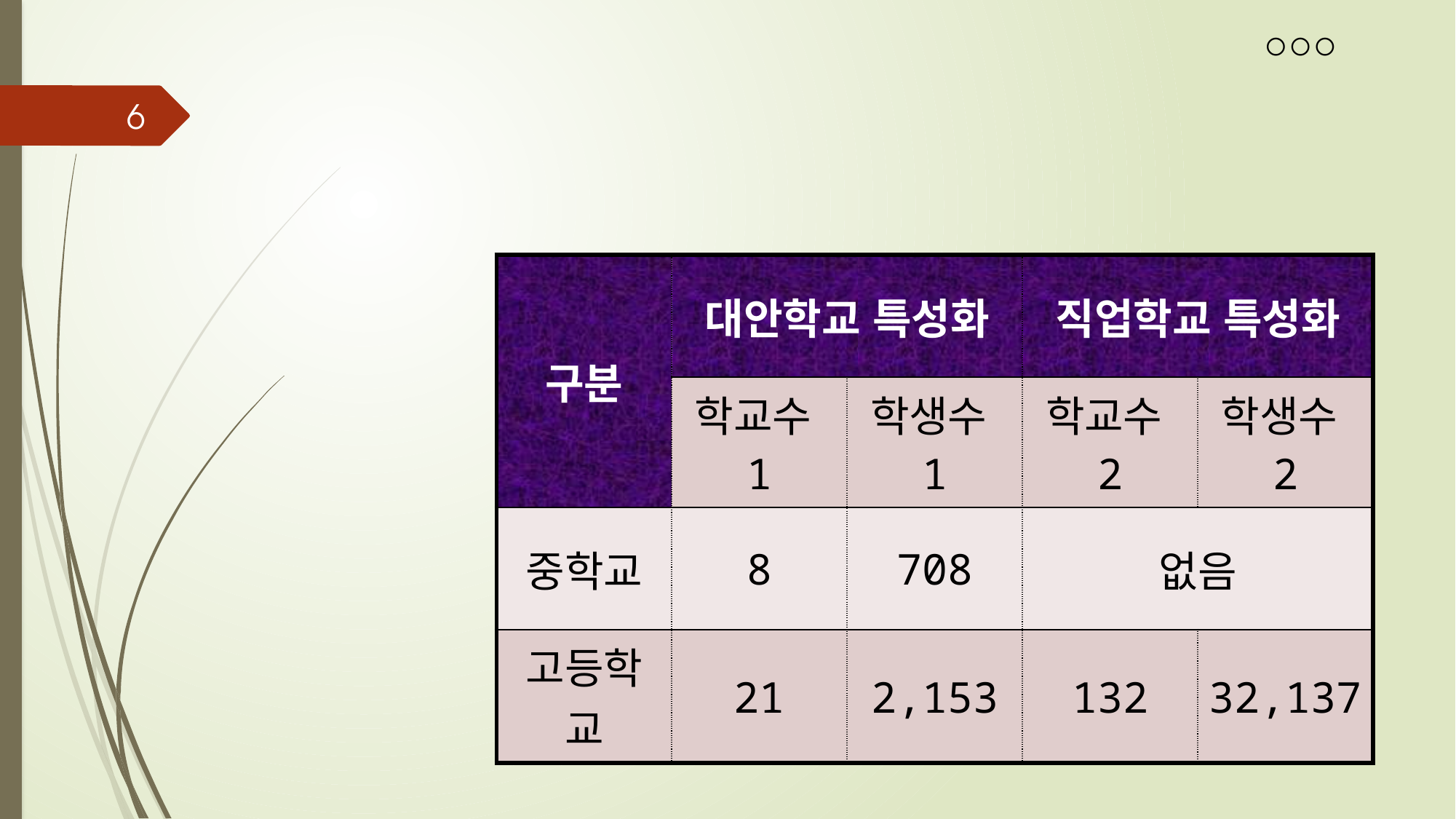

#
6
| 구분 | 대안학교 특성화 |  | 직업학교 특성화 |  |
| --- | --- | --- | --- | --- |
|  | 학교수1 | 학생수1 | 학교수2 | 학생수2 |
| 중학교 | 8 | 708 | 없음 |  |
| 고등학교 | 21 | 2,153 | 132 | 32,137 |